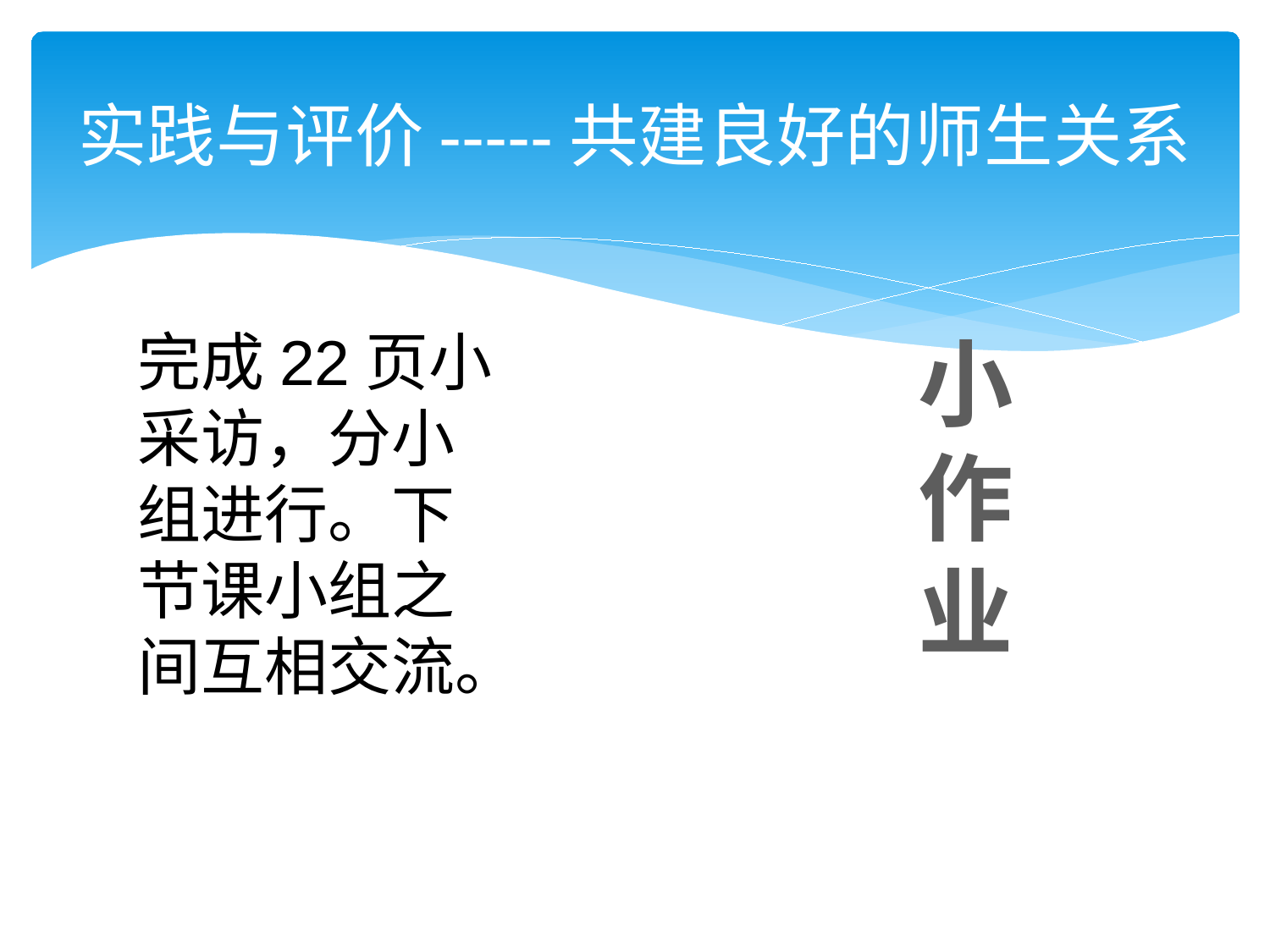

# 实践与评价-----共建良好的师生关系
完成22页小采访，分小组进行。下节课小组之间互相交流。
小
作
业